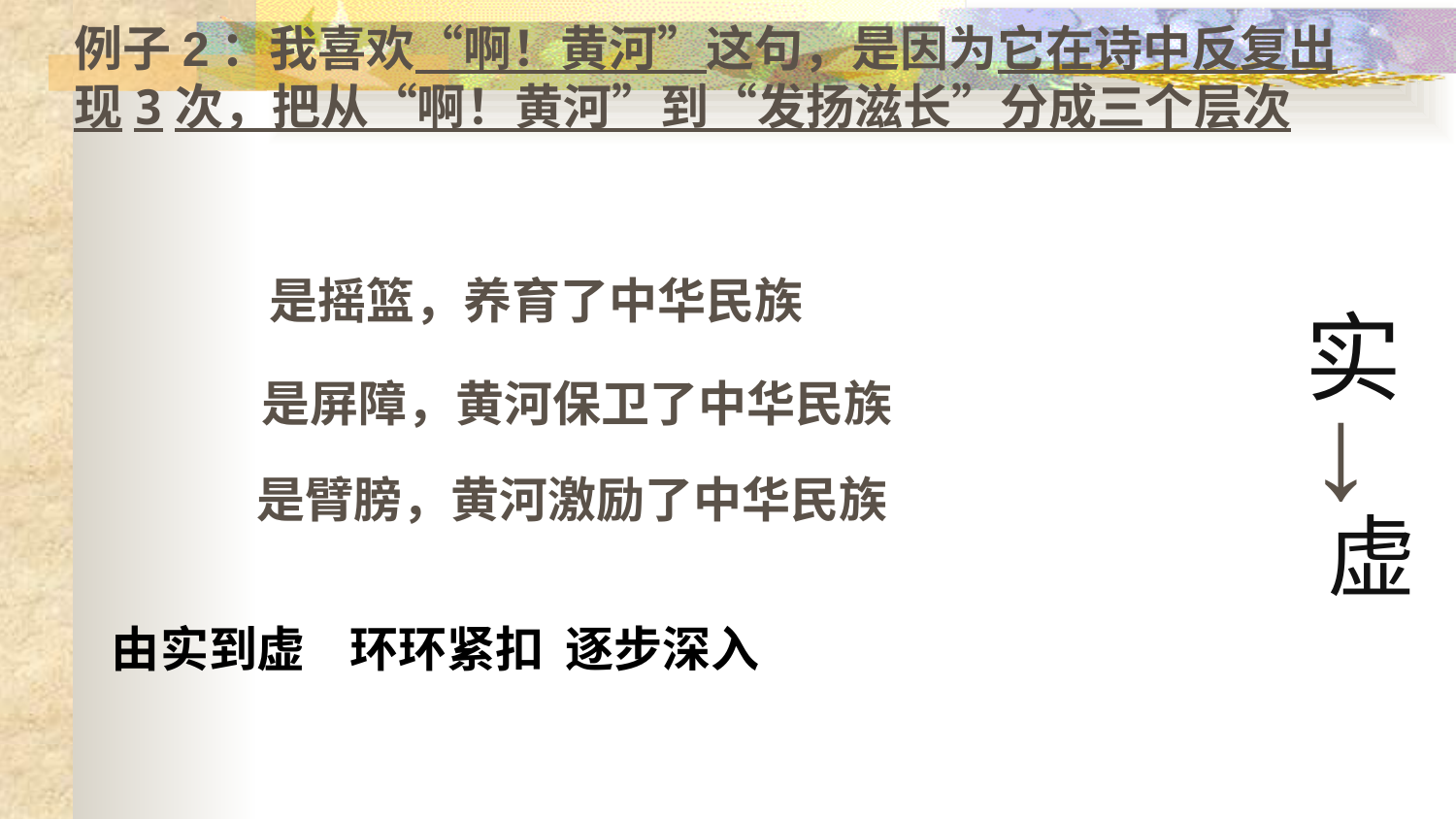

例子2：我喜欢“啊！黄河”这句，是因为它在诗中反复出现3次，把从“啊！黄河”到“发扬滋长”分成三个层次

是摇篮，养育了中华民族
实
↓
是屏障，黄河保卫了中华民族
是臂膀，黄河激励了中华民族
虚
由实到虚    环环紧扣  逐步深入